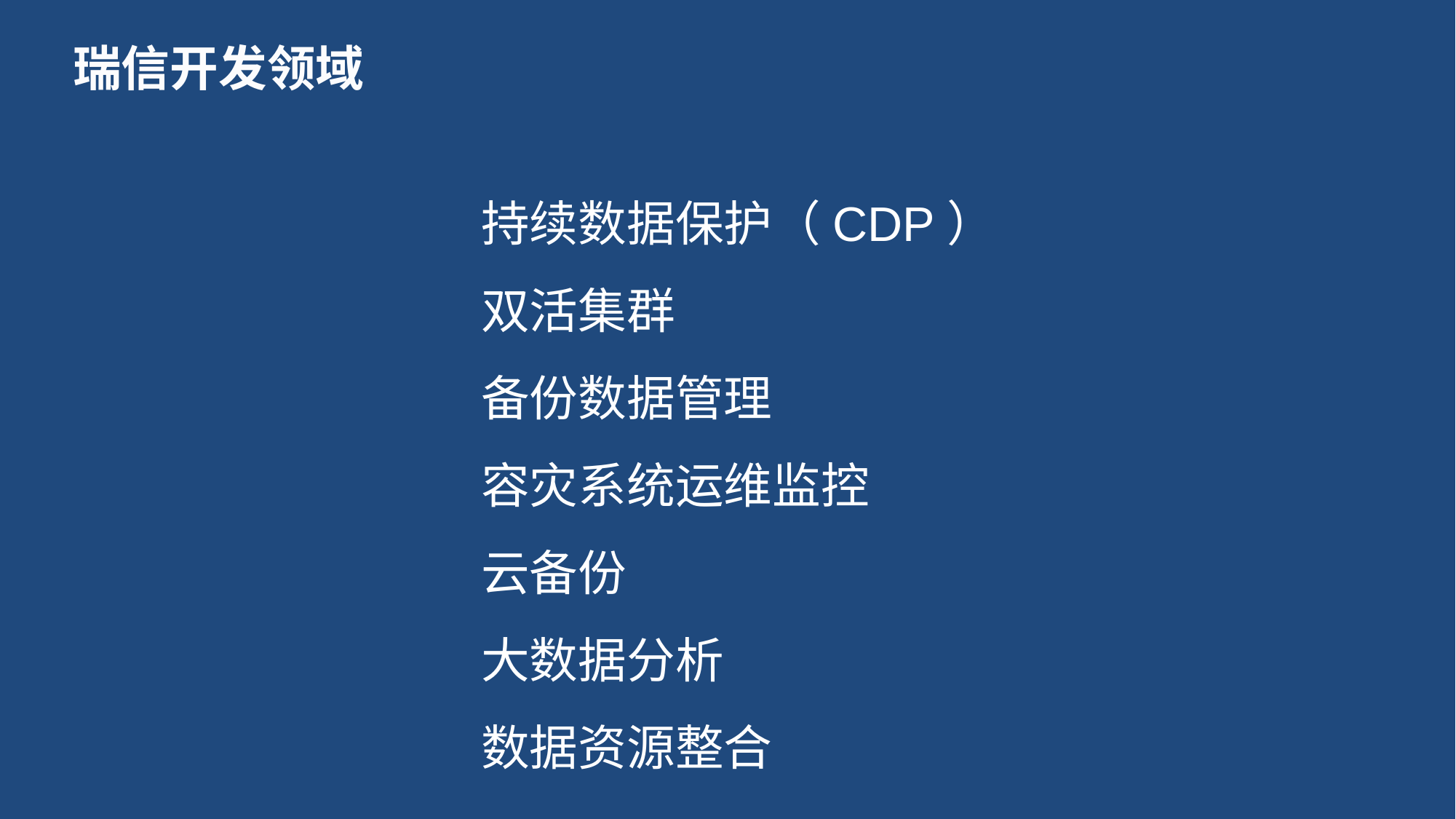

# 瑞信开发领域
持续数据保护（CDP）
双活集群
备份数据管理
容灾系统运维监控
云备份
大数据分析
数据资源整合